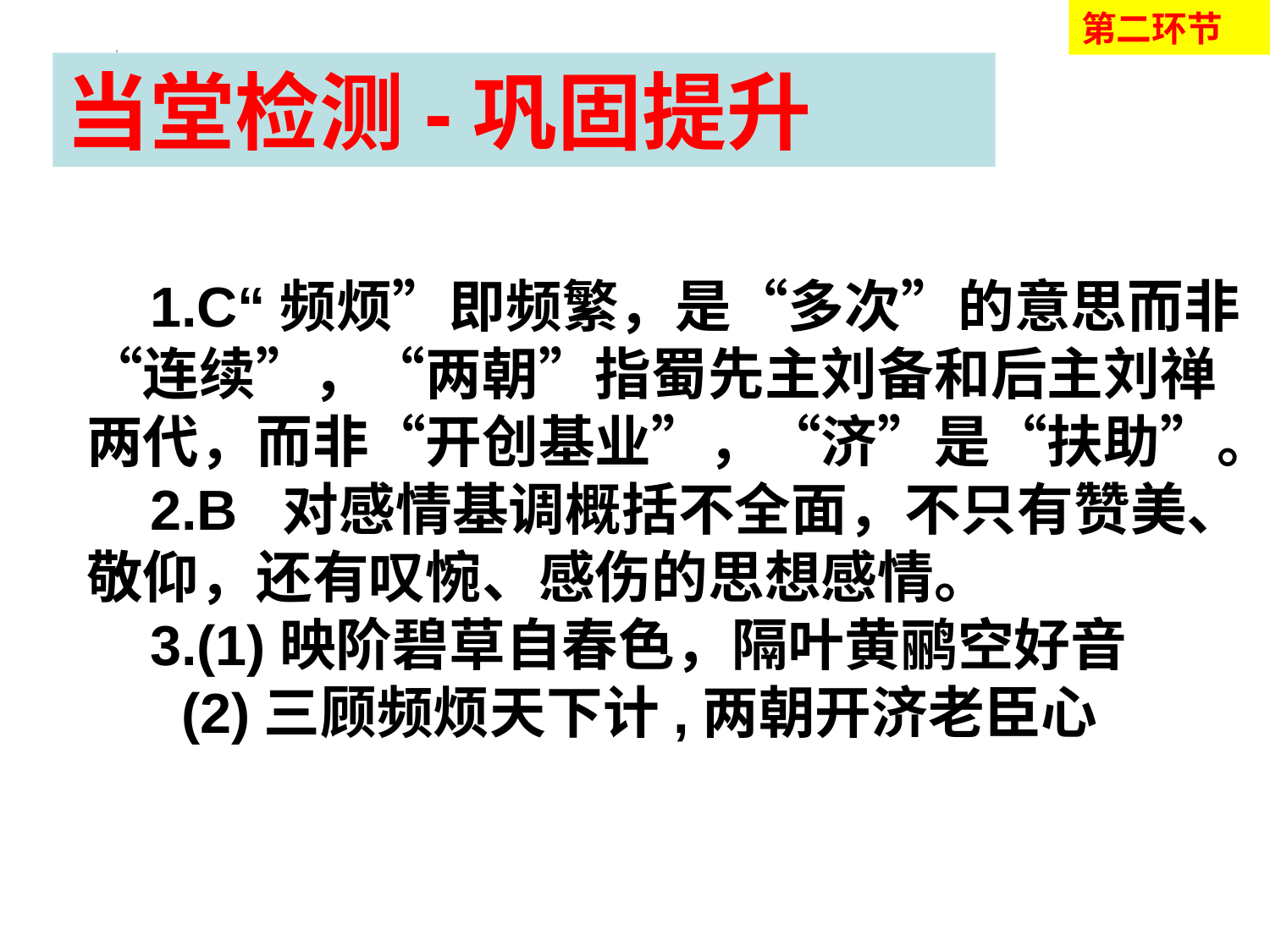

第二环节
当堂检测-巩固提升
1.C“频烦”即频繁，是“多次”的意思而非“连续”，“两朝”指蜀先主刘备和后主刘禅两代，而非“开创基业”，“济”是“扶助”。
2.B  对感情基调概括不全面，不只有赞美、敬仰，还有叹惋、感伤的思想感情。
3.(1)映阶碧草自春色，隔叶黄鹂空好音
  (2)三顾频烦天下计,两朝开济老臣心